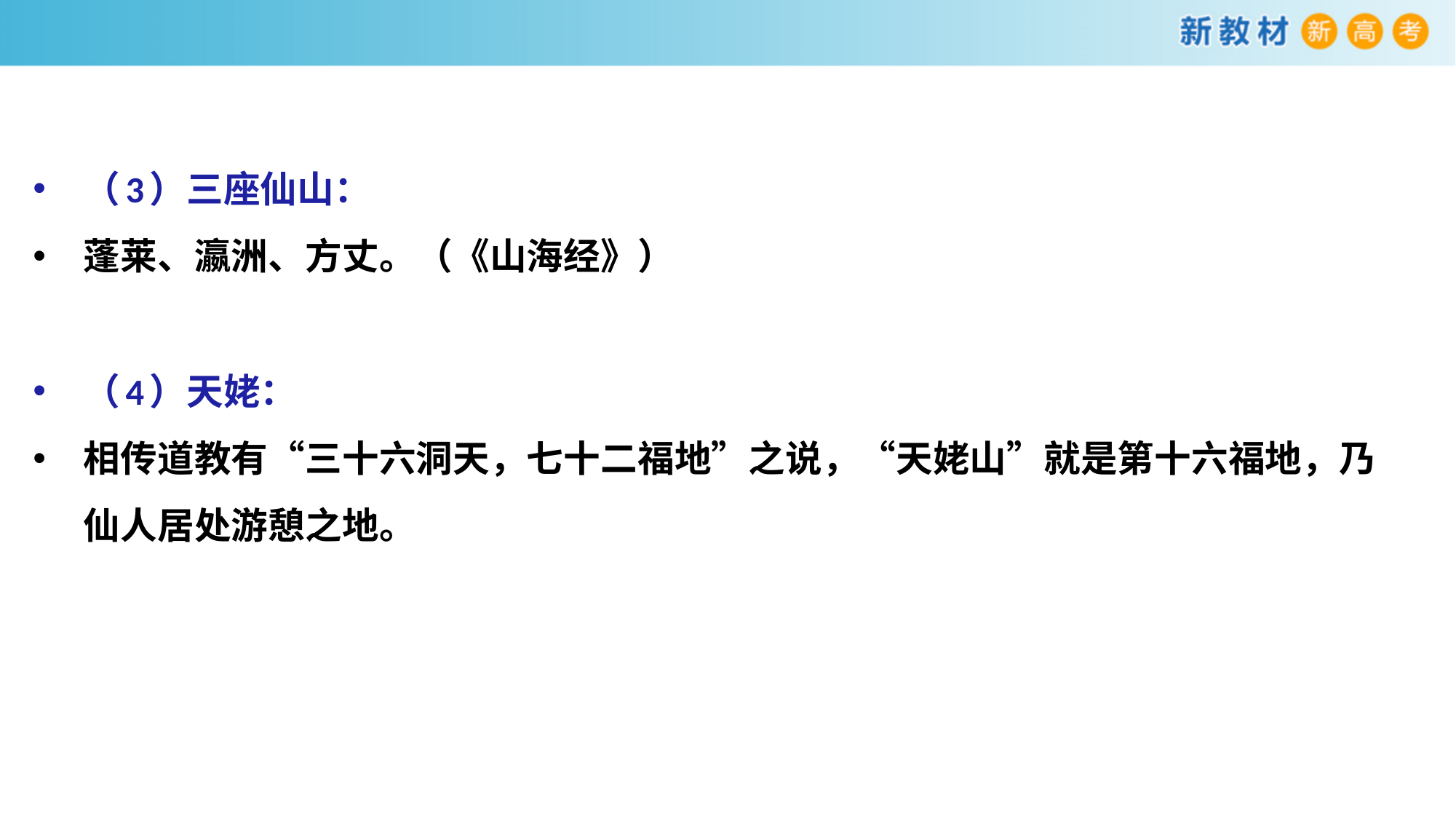

（3）三座仙山：
蓬莱、瀛洲、方丈。（《山海经》）

（4）天姥：
相传道教有“三十六洞天，七十二福地”之说，“天姥山”就是第十六福地，乃仙人居处游憩之地。